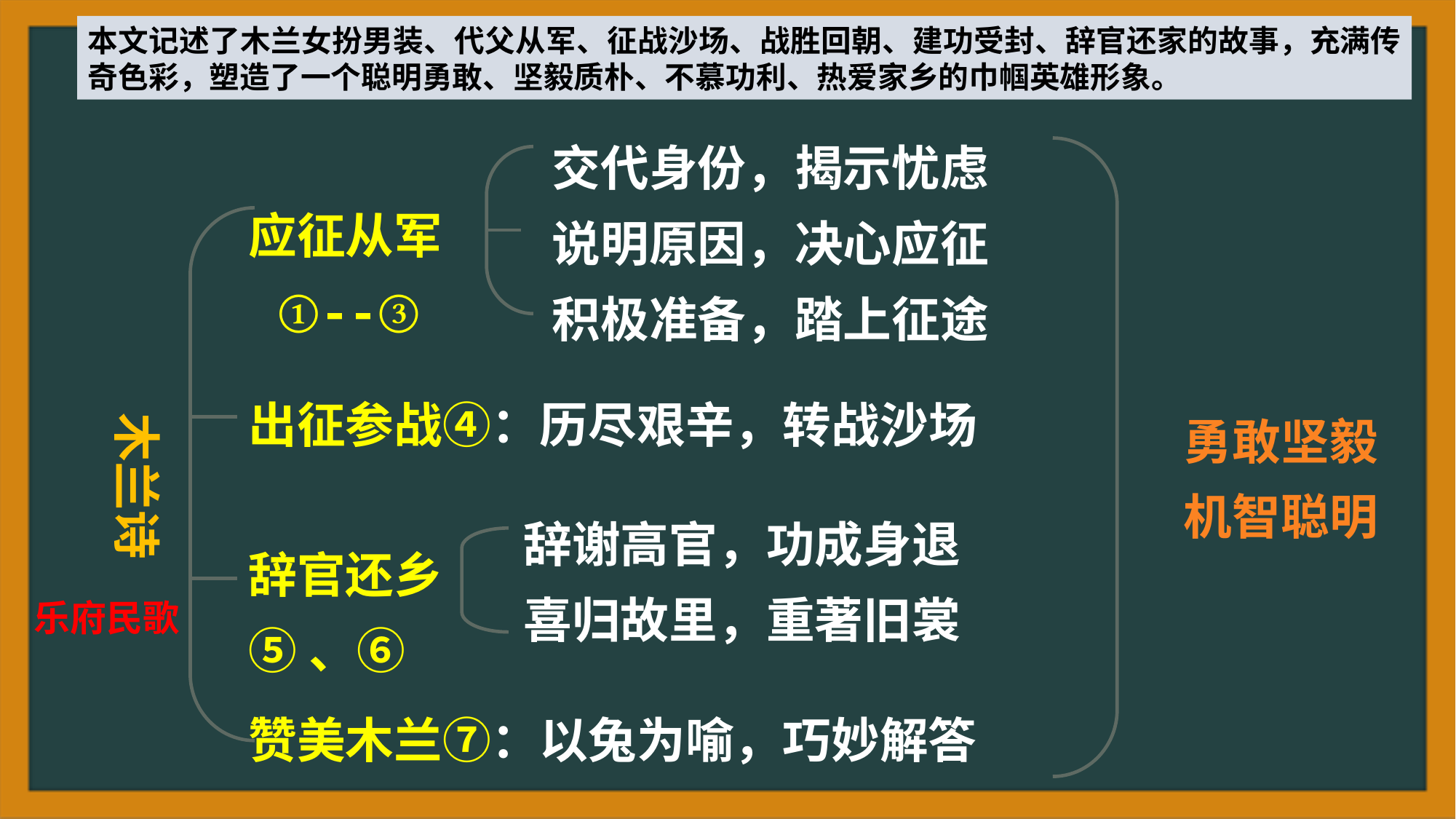

本文记述了木兰女扮男装、代父从军、征战沙场、战胜回朝、建功受封、辞官还家的故事，充满传奇色彩，塑造了一个聪明勇敢、坚毅质朴、不慕功利、热爱家乡的巾帼英雄形象。
交代身份，揭示忧虑
说明原因，决心应征
积极准备，踏上征途

应征从军
 ①--③

出征参战④：历尽艰辛，转战沙场
勇敢坚毅机智聪明
木兰诗
辞谢高官，功成身退
喜归故里，重著旧裳
辞官还乡
⑤、⑥

乐府民歌
赞美木兰⑦：以兔为喻，巧妙解答